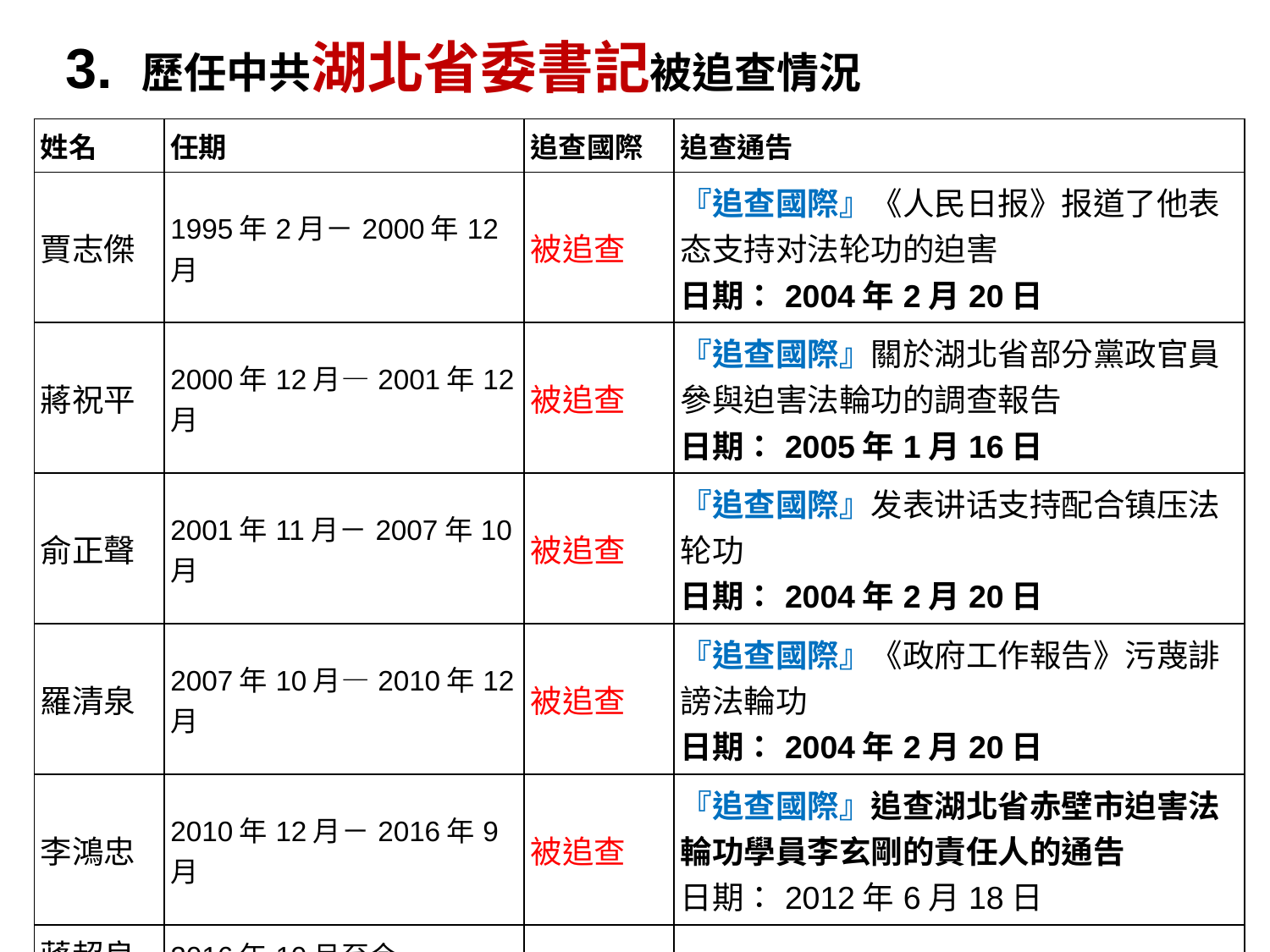

3. 歷任中共湖北省委書記被追查情況
| 姓名 | 任期 | 追查國際 | 追查通告 |
| --- | --- | --- | --- |
| 賈志傑 | 1995年2月－2000年12月 | 被追查 | 『追查國際』《人民日报》报道了他表态支持对法轮功的迫害 日期：2004年2月20日 |
| 蔣祝平 | 2000年12月—2001年12月 | 被追查 | 『追查國際』關於湖北省部分黨政官員參與迫害法輪功的調查報告 日期：2005年1月16日 |
| 俞正聲 | 2001年11月－2007年10月 | 被追查 | 『追查國際』发表讲话支持配合镇压法轮功 日期：2004年2月20日 |
| 羅清泉 | 2007年10月—2010年12月 | 被追查 | 『追查國際』《政府工作報告》污蔑誹謗法輪功 日期：2004年2月20日 |
| 李鴻忠 | 2010年12月－2016年9月 | 被追查 | 『追查國際』追查湖北省赤壁市迫害法輪功學員李玄剛的責任人的通告 日期：2012年6月18日 |
| 蔣超良 | 2016年10月至今 |  |  |